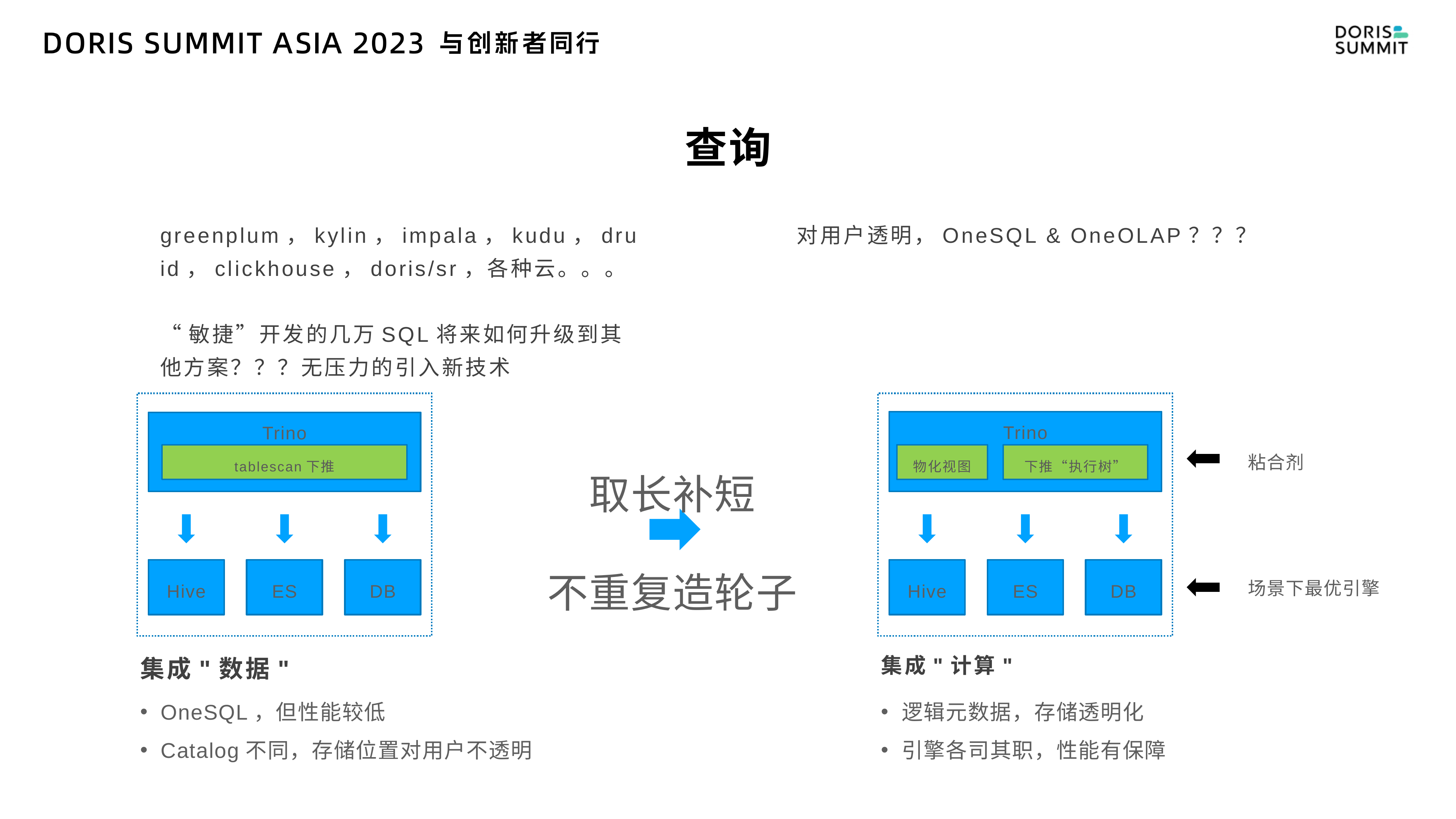

查询
greenplum，kylin，impala，kudu，druid，clickhouse，doris/sr，各种云。。。

“敏捷”开发的几万SQL将来如何升级到其他方案？？？无压力的引入新技术
对用户透明，OneSQL & OneOLAP？？？

Trino
Trino
取长补短
不重复造轮子
粘合剂
tablescan下推
物化视图
下推“执行树”

Hive
ES
DB
Hive
ES
DB
场景下最优引擎

集成"数据"
集成"计算"
OneSQL，但性能较低
Catalog不同，存储位置对用户不透明
逻辑元数据，存储透明化
引擎各司其职，性能有保障